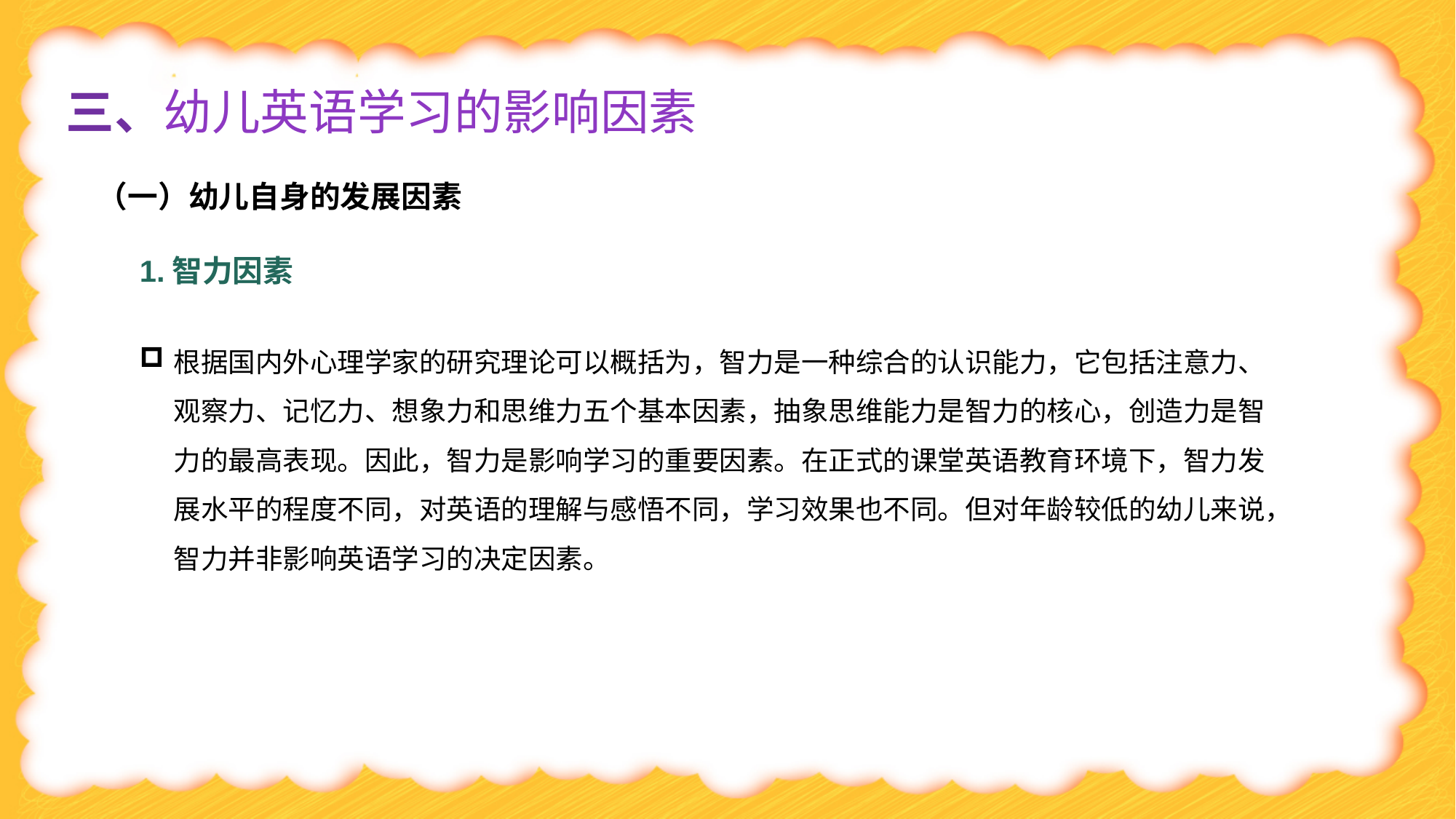

# 三、幼儿英语学习的影响因素
（一）幼儿自身的发展因素
1.智力因素
根据国内外心理学家的研究理论可以概括为，智力是一种综合的认识能力，它包括注意力、观察力、记忆力、想象力和思维力五个基本因素，抽象思维能力是智力的核心，创造力是智力的最高表现。因此，智力是影响学习的重要因素。在正式的课堂英语教育环境下，智力发展水平的程度不同，对英语的理解与感悟不同，学习效果也不同。但对年龄较低的幼儿来说，智力并非影响英语学习的决定因素。